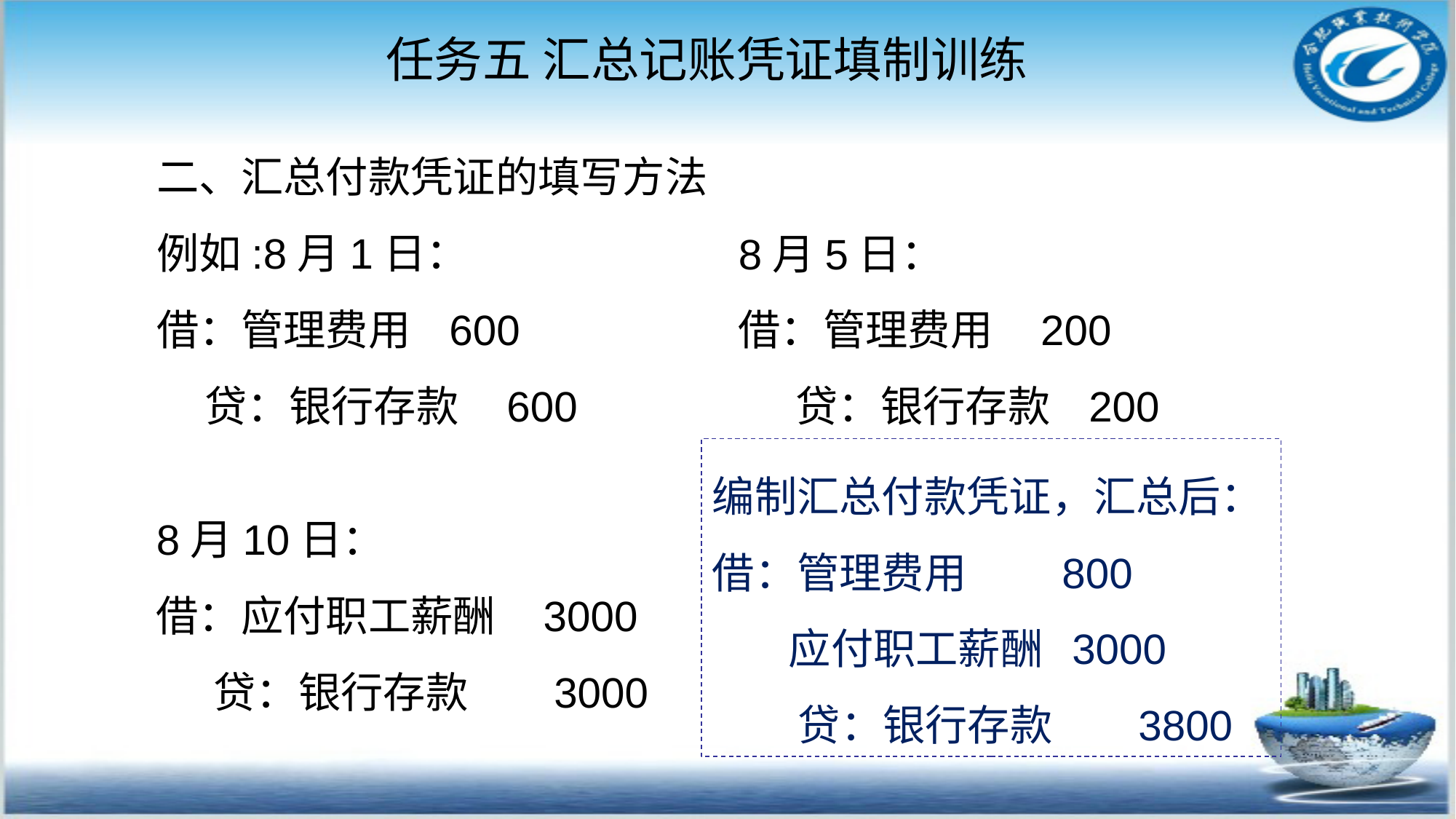

任务五 汇总记账凭证填制训练
二、汇总付款凭证的填写方法
例如:8月1日：
借：管理费用   600
    贷：银行存款    600

8月5日：
借：管理费用    200
     贷：银行存款   200
编制汇总付款凭证，汇总后：
借：管理费用         800
       应付职工薪酬  3000
        贷：银行存款        3800

8月10日：
借：应付职工薪酬    3000
     贷：银行存款        3000